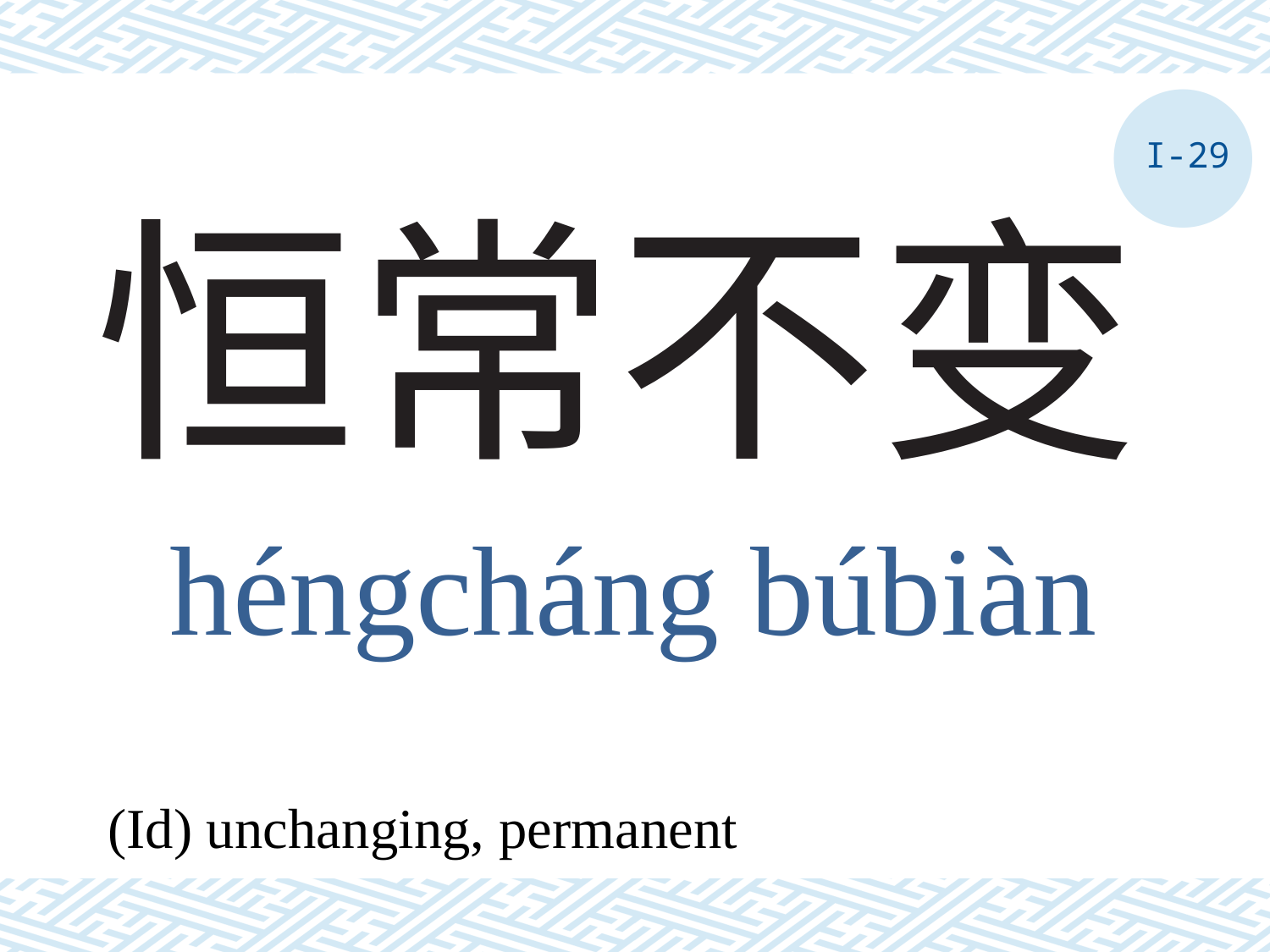

I-29

# 恒常不变
héngcháng búbiàn
(Id) unchanging, permanent